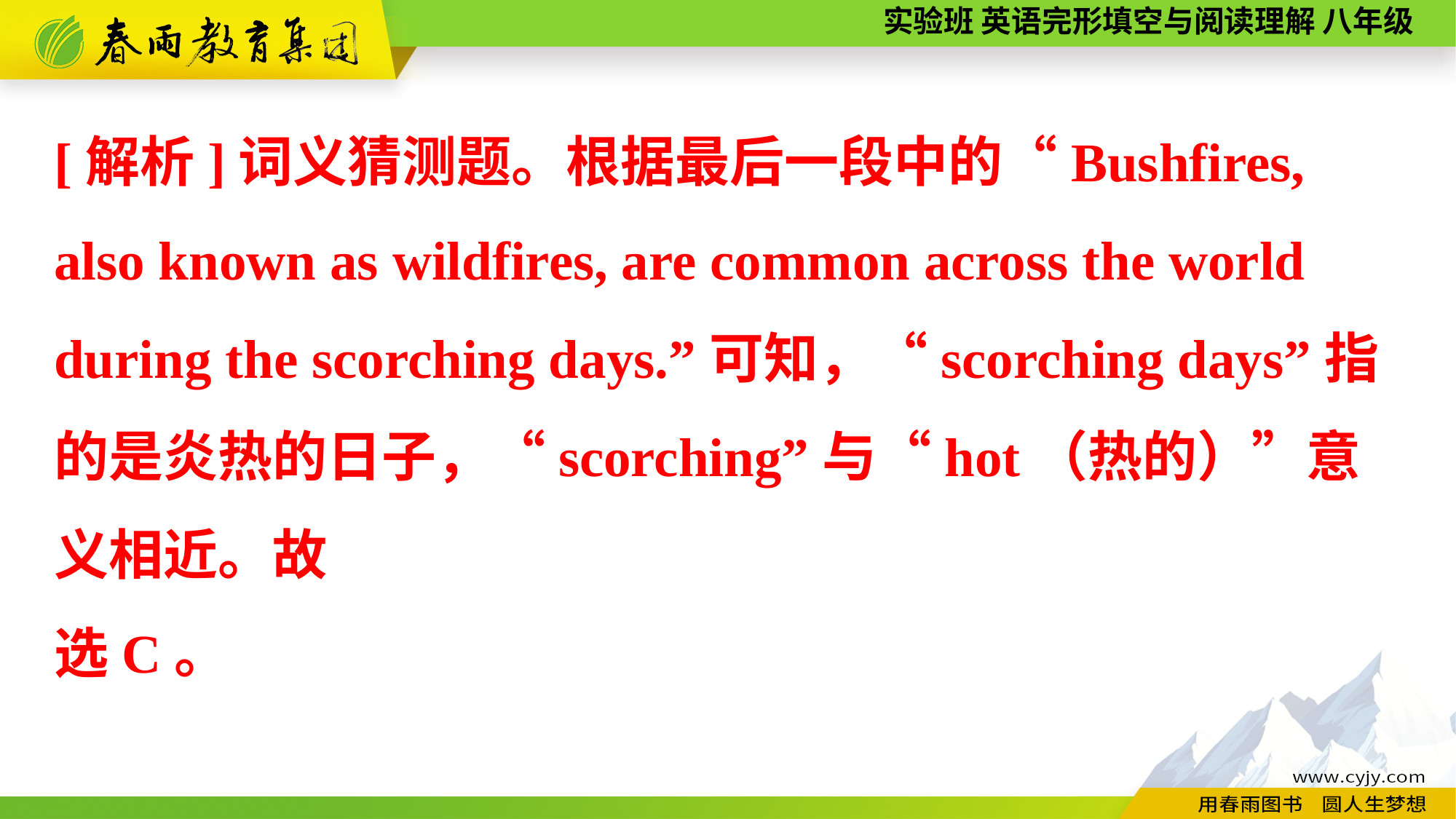

[解析]词义猜测题。根据最后一段中的“Bushfires, also known as wildfires, are common across the world during the scorching days.”可知，“scorching days”指的是炎热的日子，“scorching”与“hot（热的）”意义相近。故
选C。